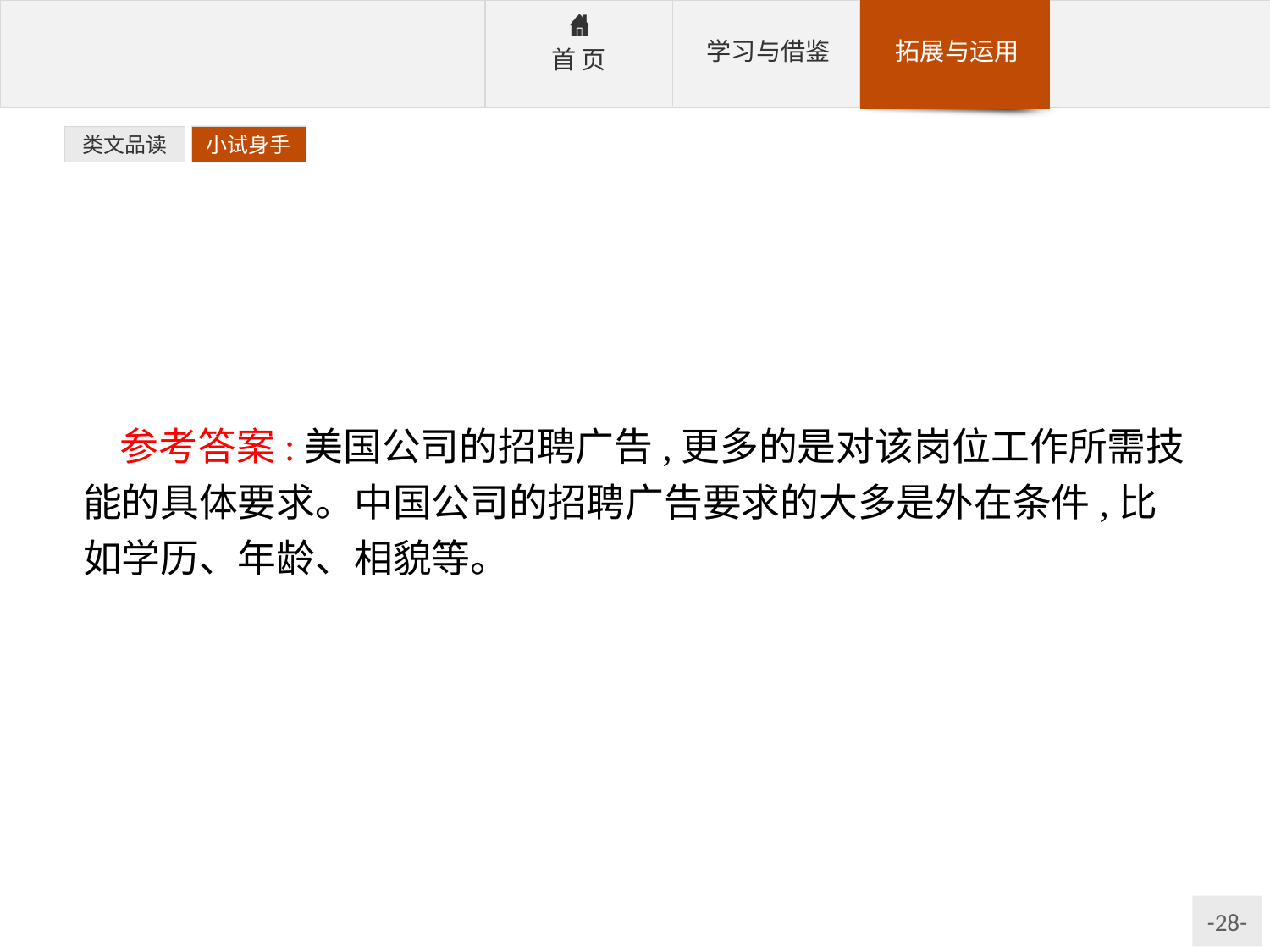

类文品读
小试身手
参考答案:美国公司的招聘广告,更多的是对该岗位工作所需技能的具体要求。中国公司的招聘广告要求的大多是外在条件,比如学历、年龄、相貌等。